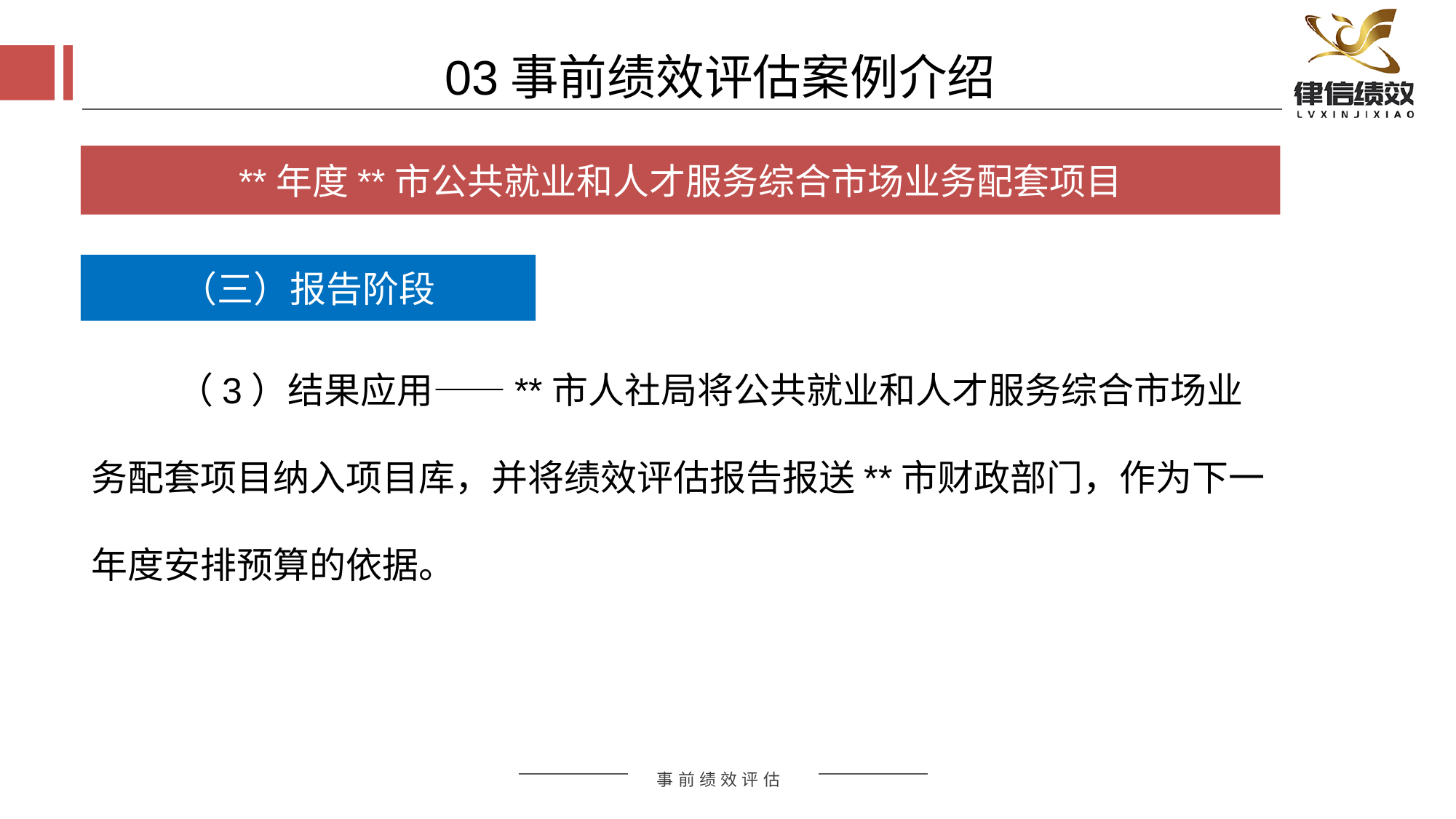

03事前绩效评估案例介绍
**年度**市公共就业和人才服务综合市场业务配套项目
（三）报告阶段
（3）结果应用——**市人社局将公共就业和人才服务综合市场业务配套项目纳入项目库，并将绩效评估报告报送**市财政部门，作为下一年度安排预算的依据。
评估方式
评估方式